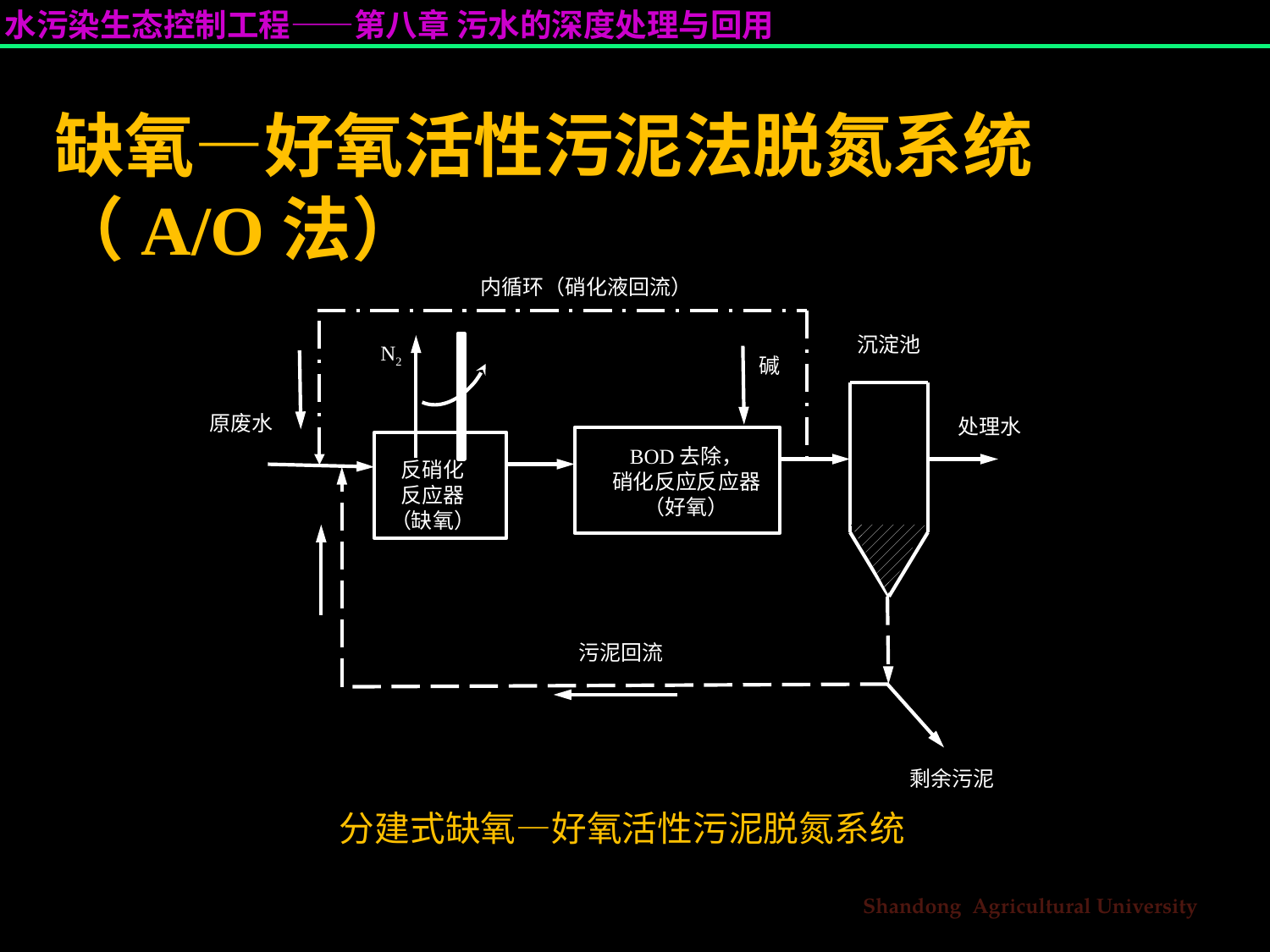

# 缺氧—好氧活性污泥法脱氮系统（A/O法）
内循环（硝化液回流）

沉淀池
N2

碱

原废水
处理水

BOD去除，
硝化反应反应器
（好氧）
反硝化
反应器
（缺氧）
污泥回流
剩余污泥
分建式缺氧—好氧活性污泥脱氮系统